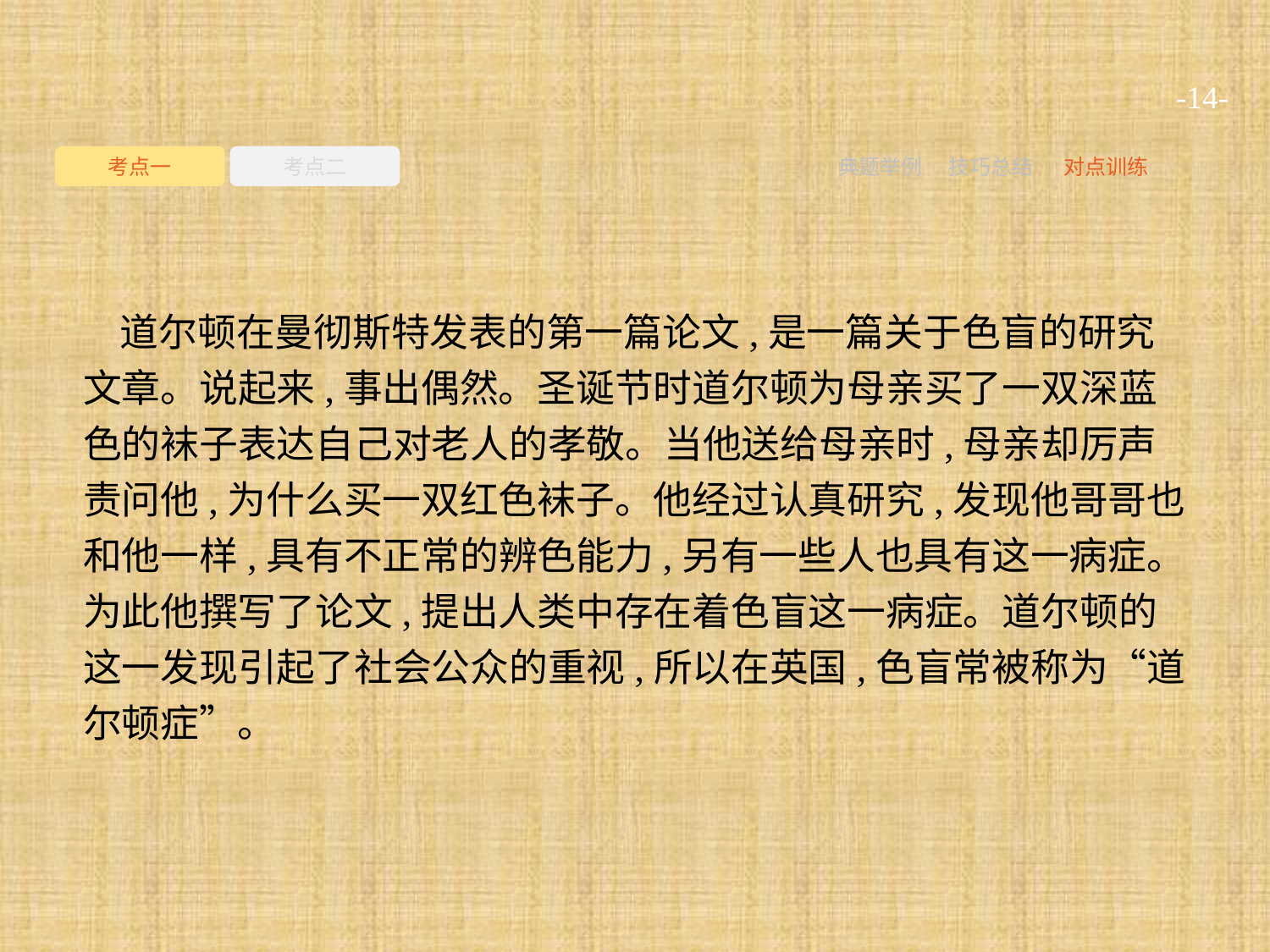

-14-
考点一
考点二
典题举例
技巧总结
对点训练
道尔顿在曼彻斯特发表的第一篇论文,是一篇关于色盲的研究文章。说起来,事出偶然。圣诞节时道尔顿为母亲买了一双深蓝色的袜子表达自己对老人的孝敬。当他送给母亲时,母亲却厉声责问他,为什么买一双红色袜子。他经过认真研究,发现他哥哥也和他一样,具有不正常的辨色能力,另有一些人也具有这一病症。为此他撰写了论文,提出人类中存在着色盲这一病症。道尔顿的这一发现引起了社会公众的重视,所以在英国,色盲常被称为“道尔顿症”。